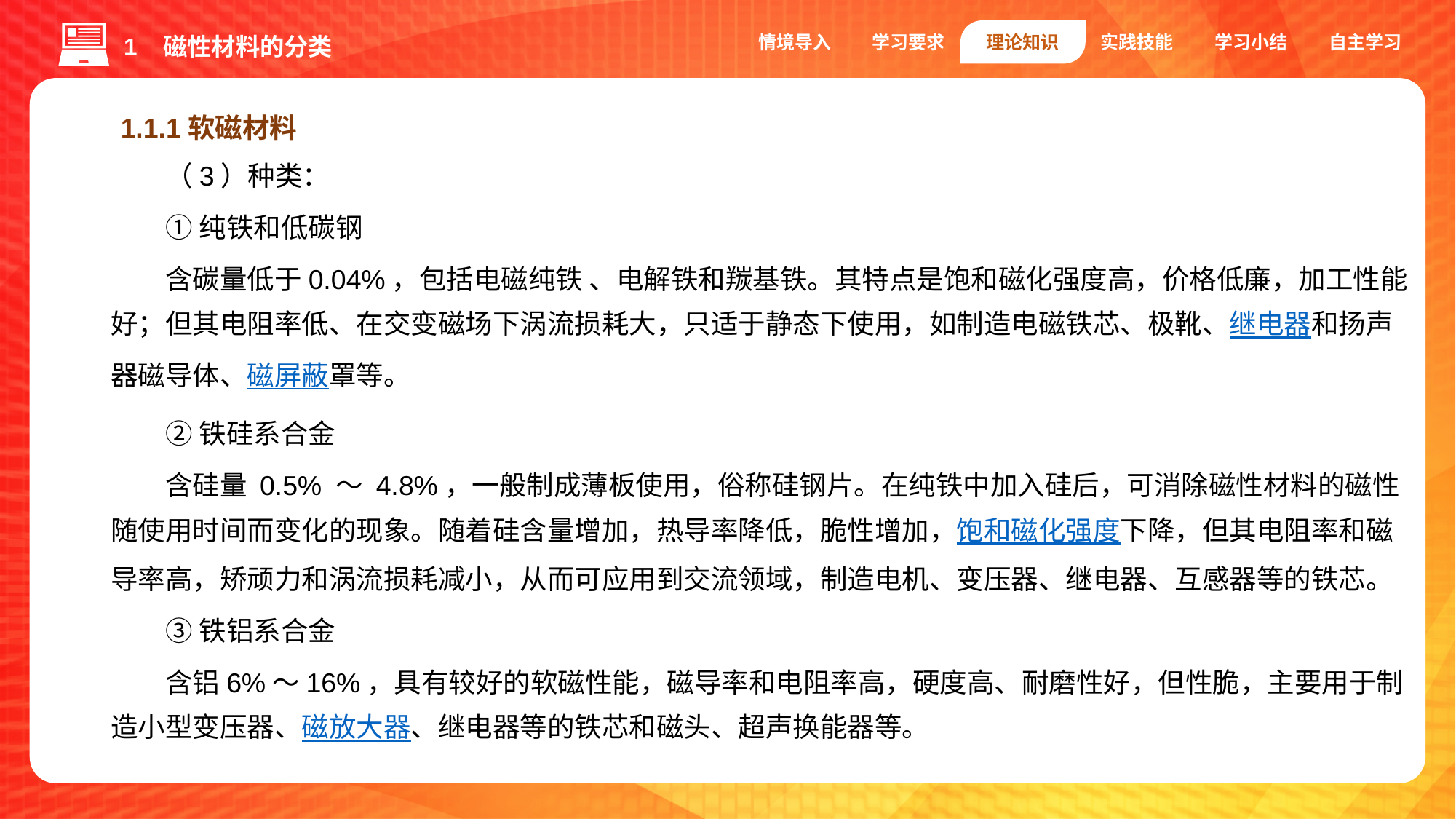

情境导入
学习要求
理论知识
实践技能
学习小结
自主学习

1   磁性材料的分类
1.1.1软磁材料
（3）种类：
①纯铁和低碳钢
含碳量低于0.04%，包括电磁纯铁 、电解铁和羰基铁。其特点是饱和磁化强度高，价格低廉，加工性能好；但其电阻率低、在交变磁场下涡流损耗大，只适于静态下使用，如制造电磁铁芯、极靴、继电器和扬声器磁导体、磁屏蔽罩等。
②铁硅系合金
含硅量 0.5% ～ 4.8%，一般制成薄板使用，俗称硅钢片。在纯铁中加入硅后，可消除磁性材料的磁性随使用时间而变化的现象。随着硅含量增加，热导率降低，脆性增加，饱和磁化强度下降，但其电阻率和磁导率高，矫顽力和涡流损耗减小，从而可应用到交流领域，制造电机、变压器、继电器、互感器等的铁芯。
③铁铝系合金
含铝6%～16%，具有较好的软磁性能，磁导率和电阻率高，硬度高、耐磨性好，但性脆，主要用于制造小型变压器、磁放大器、继电器等的铁芯和磁头、超声换能器等。